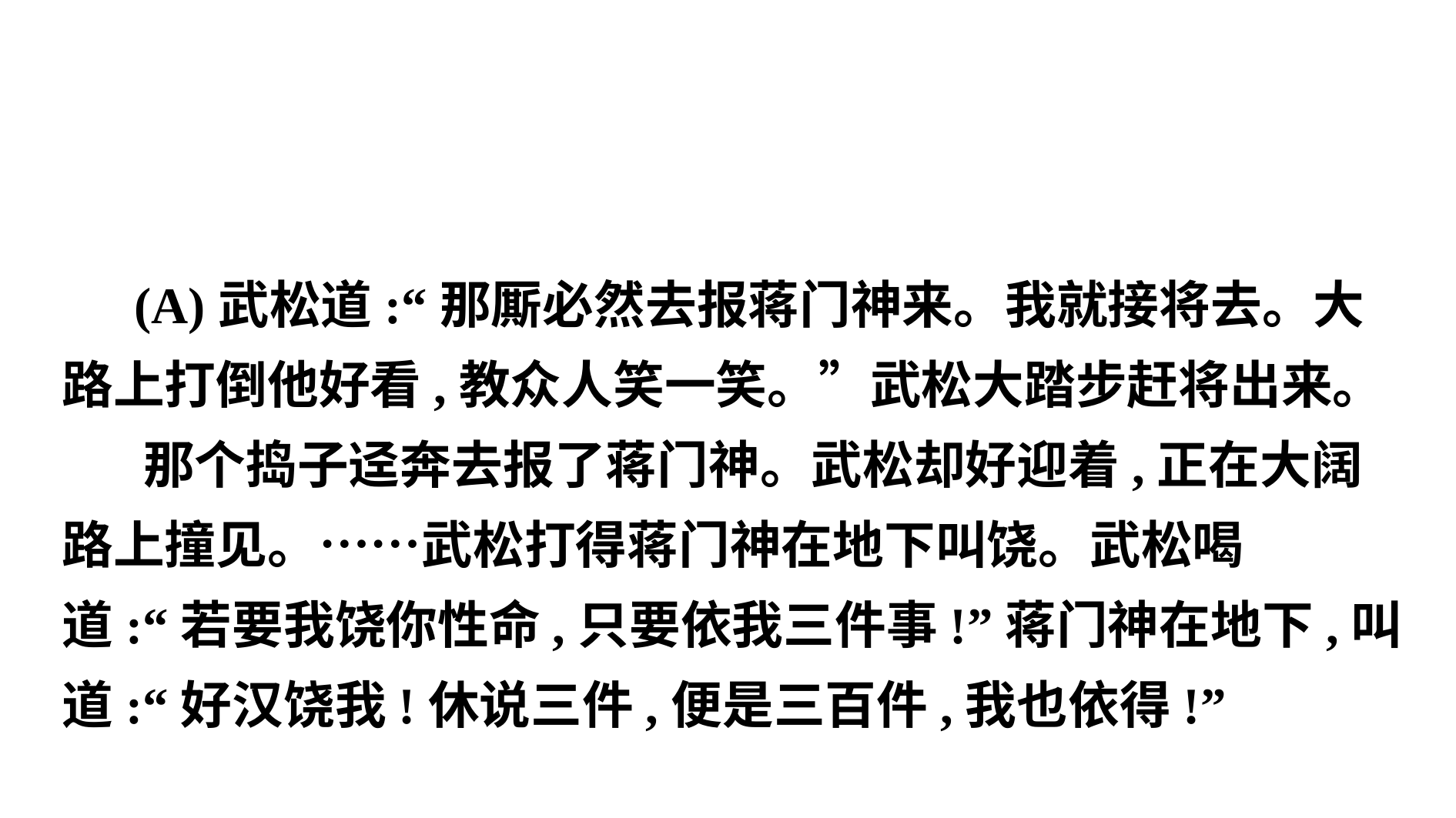

(A)武松道:“那厮必然去报蒋门神来。我就接将去。大路上打倒他好看,教众人笑一笑。”武松大踏步赶将出来。
   那个捣子迳奔去报了蒋门神。武松却好迎着,正在大阔路上撞见。……武松打得蒋门神在地下叫饶。武松喝道:“若要我饶你性命,只要依我三件事!”蒋门神在地下,叫道:“好汉饶我!休说三件,便是三百件,我也依得!”